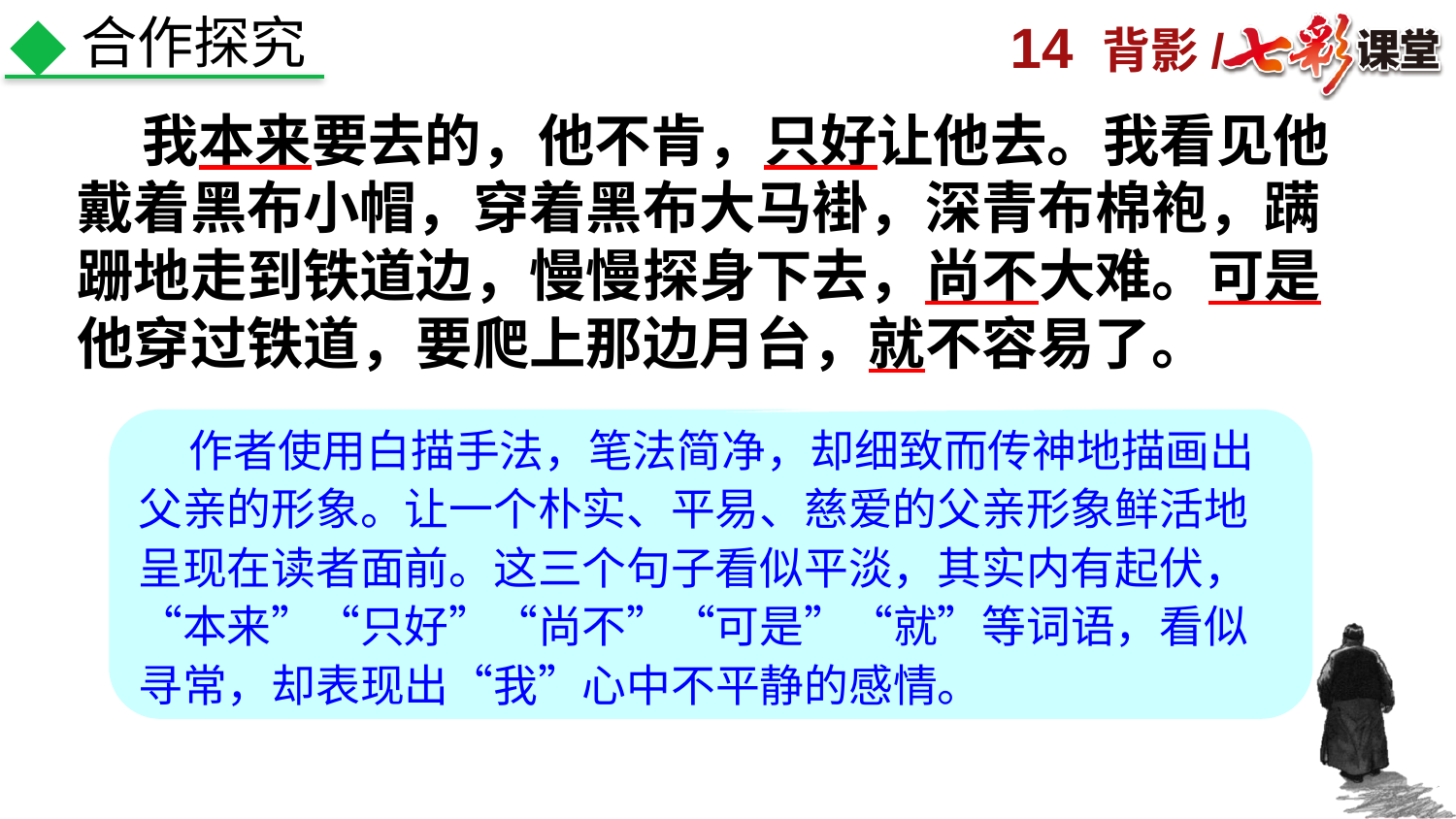

合作探究

    我本来要去的，他不肯，只好让他去。我看见他戴着黑布小帽，穿着黑布大马褂，深青布棉袍，蹒跚地走到铁道边，慢慢探身下去，尚不大难。可是他穿过铁道，要爬上那边月台，就不容易了。
    作者使用白描手法，笔法简净，却细致而传神地描画出父亲的形象。让一个朴实、平易、慈爱的父亲形象鲜活地呈现在读者面前。这三个句子看似平淡，其实内有起伏，“本来”“只好”“尚不”“可是”“就”等词语，看似寻常，却表现出“我”心中不平静的感情。